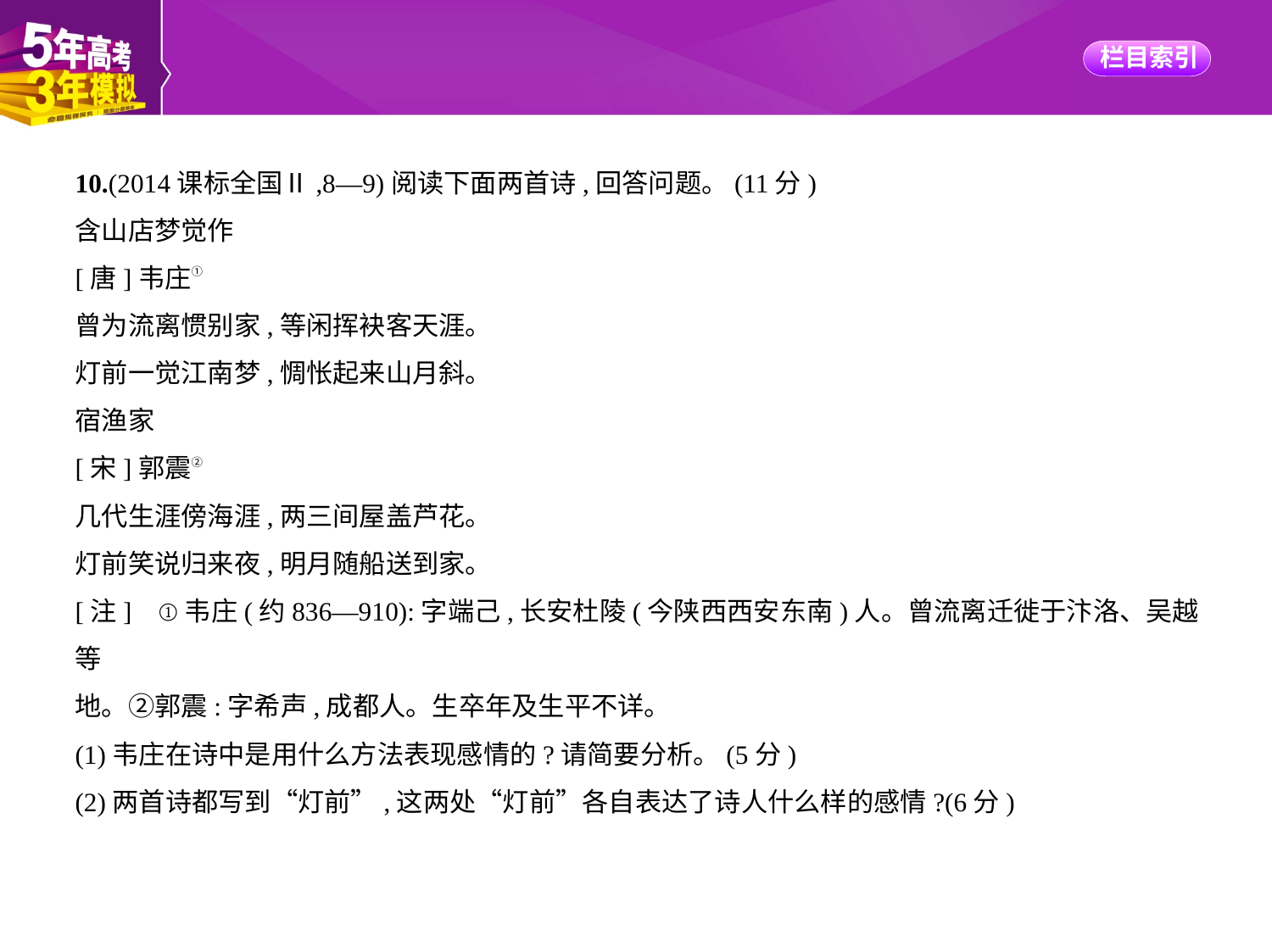

10.(2014课标全国Ⅱ,8—9)阅读下面两首诗,回答问题。(11分)
含山店梦觉作
[唐]韦庄①
曾为流离惯别家,等闲挥袂客天涯。
灯前一觉江南梦,惆怅起来山月斜。
宿渔家
[宋]郭震②
几代生涯傍海涯,两三间屋盖芦花。
灯前笑说归来夜,明月随船送到家。
[注]    ①韦庄(约836—910):字端己,长安杜陵(今陕西西安东南)人。曾流离迁徙于汴洛、吴越等
地。②郭震:字希声,成都人。生卒年及生平不详。
(1)韦庄在诗中是用什么方法表现感情的?请简要分析。(5分)
(2)两首诗都写到“灯前”,这两处“灯前”各自表达了诗人什么样的感情?(6分)